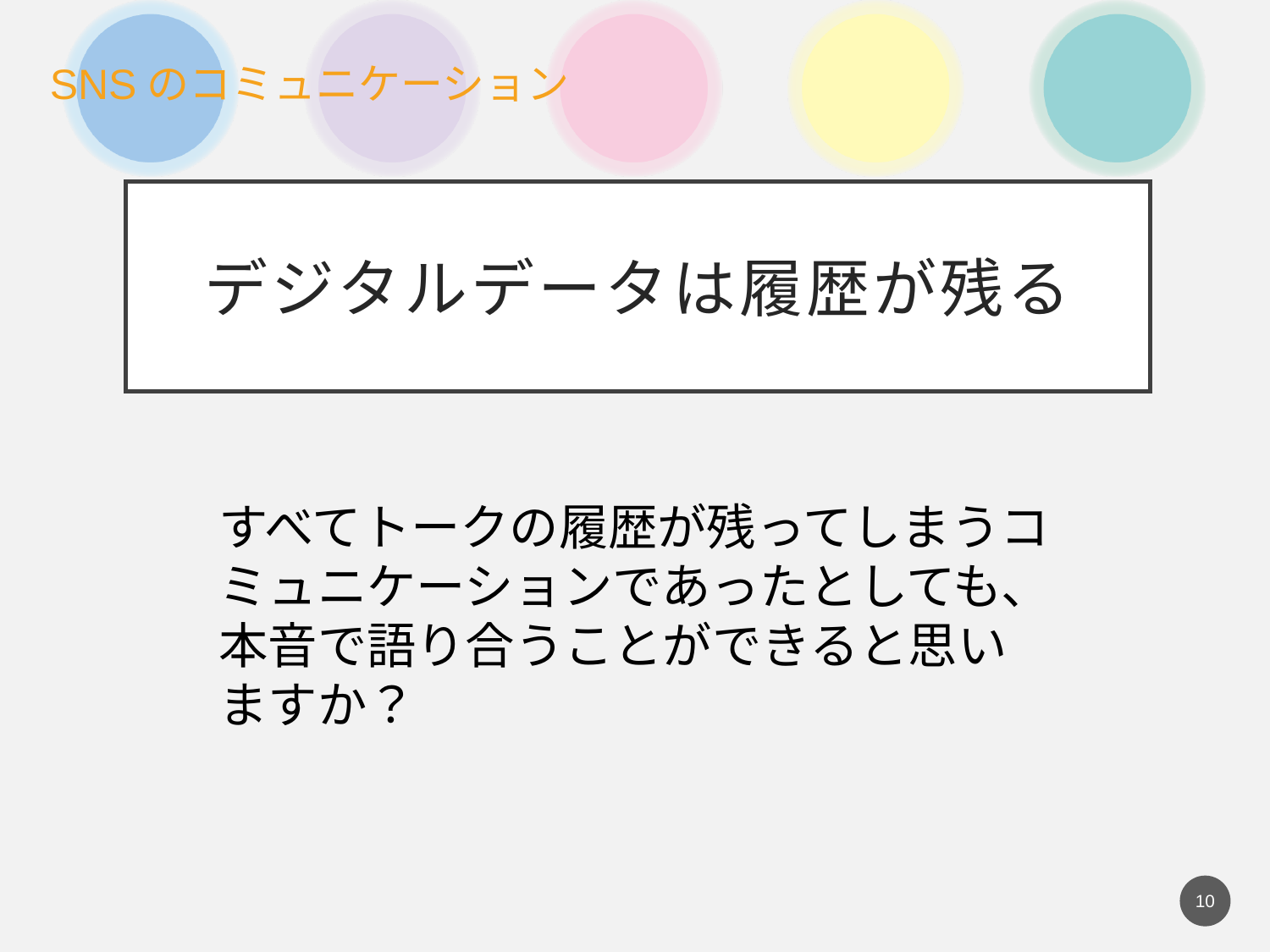

デジタルデータは履歴が残る
すべてトークの履歴が残ってしまうコミュニケーションであったとしても、本音で語り合うことができると思いますか？
10